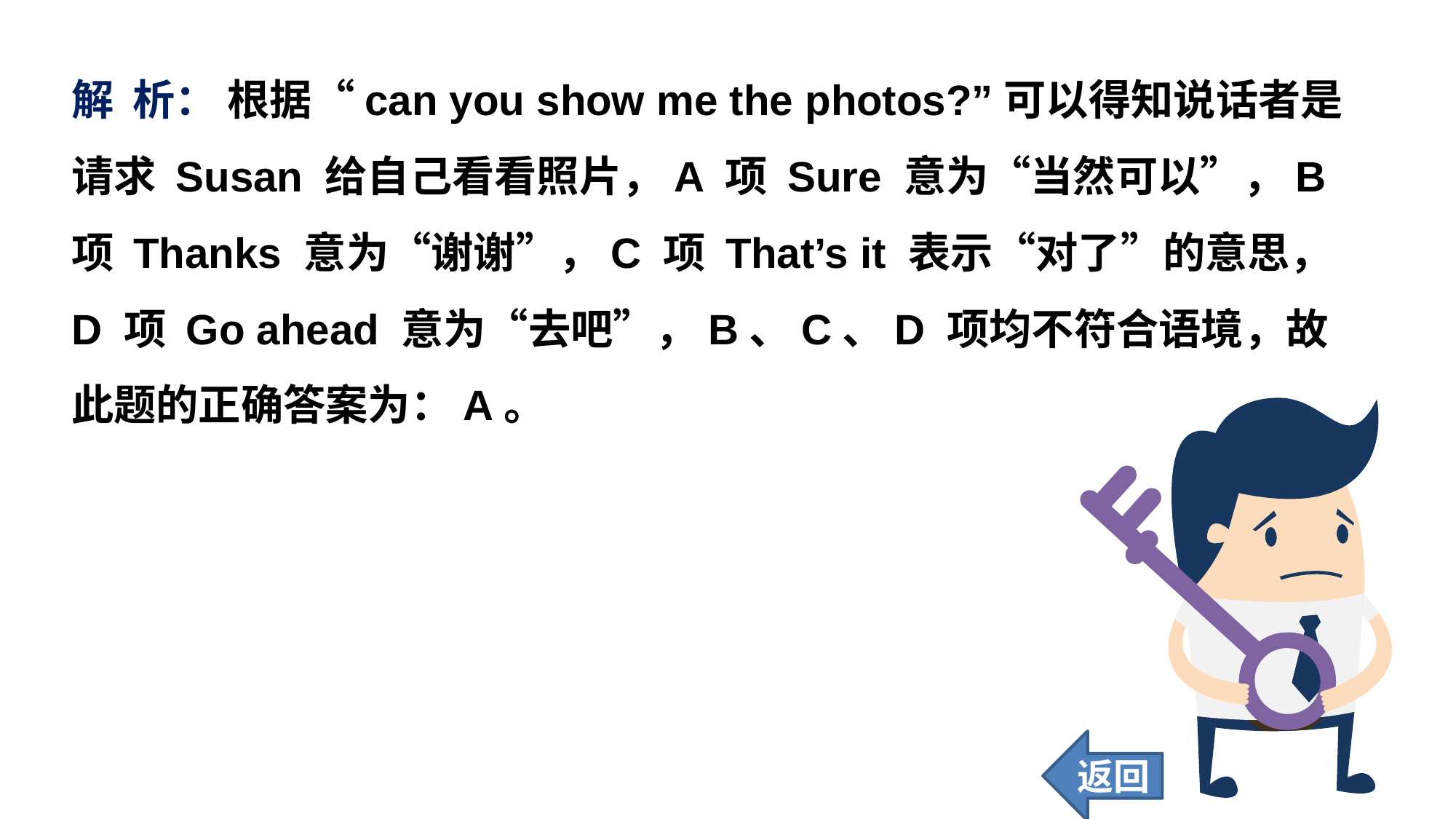

解  析： 根据“can you show me the photos?”可以得知说话者是请求 Susan 给自己看看照片，A 项 Sure 意为“当然可以”，B 项 Thanks 意为“谢谢”，C 项 That’s it 表示“对了”的意思，D 项 Go ahead 意为“去吧”，B、C、D 项均不符合语境，故此题的正确答案为：A。

返回
102